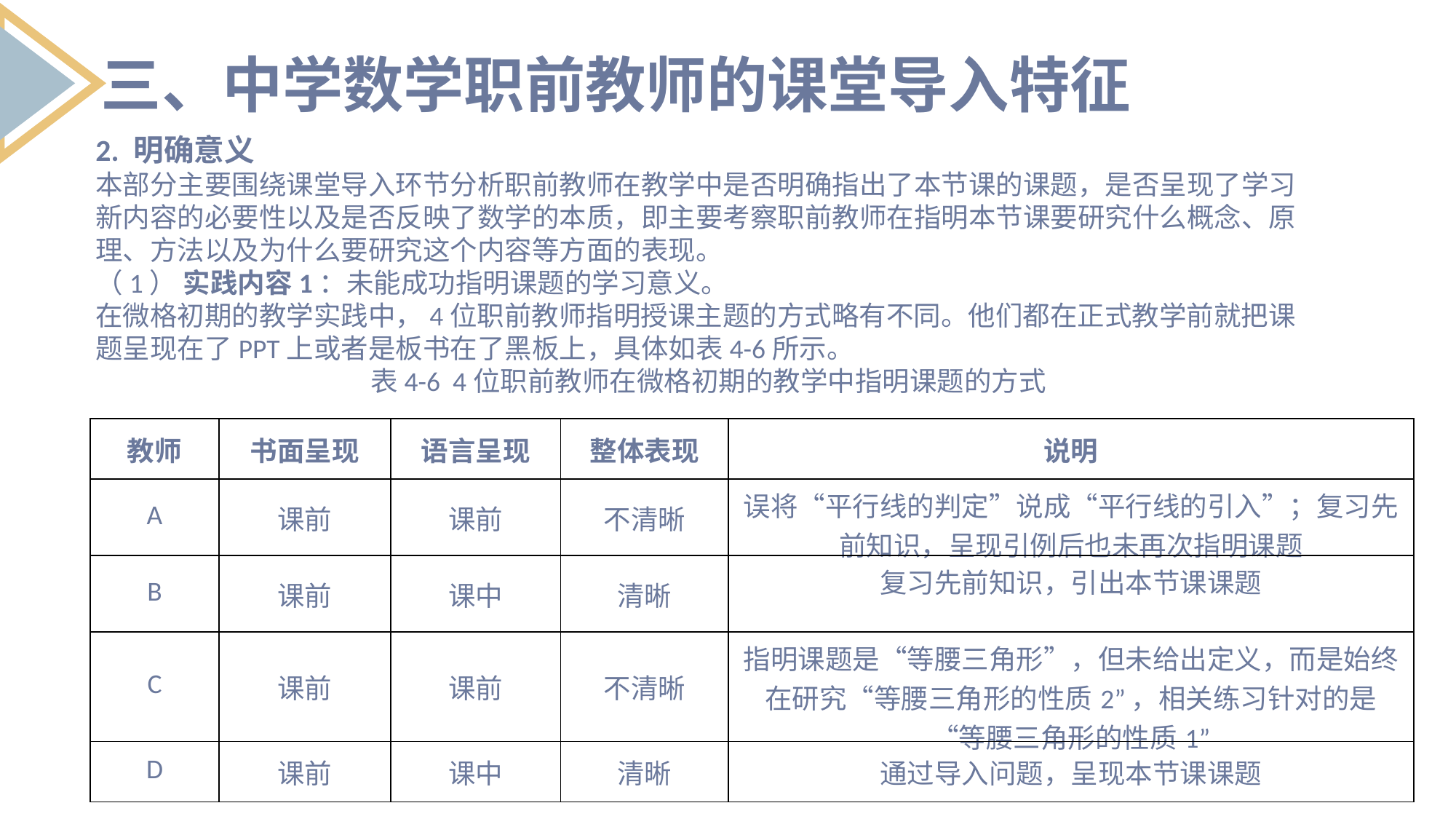

三、中学数学职前教师的课堂导入特征

2. 明确意义
本部分主要围绕课堂导入环节分析职前教师在教学中是否明确指出了本节课的课题，是否呈现了学习新内容的必要性以及是否反映了数学的本质，即主要考察职前教师在指明本节课要研究什么概念、原理、方法以及为什么要研究这个内容等方面的表现。
（1） 实践内容1：未能成功指明课题的学习意义。
在微格初期的教学实践中，4位职前教师指明授课主题的方式略有不同。他们都在正式教学前就把课题呈现在了PPT上或者是板书在了黑板上，具体如表4-6所示。
表4-6  4位职前教师在微格初期的教学中指明课题的方式

| 教师 | 书面呈现 | 语言呈现 | 整体表现 | 说明 |
| --- | --- | --- | --- | --- |
| A | 课前 | 课前 | 不清晰 | 误将“平行线的判定”说成“平行线的引入”；复习先前知识，呈现引例后也未再次指明课题 |
| B | 课前 | 课中 | 清晰 | 复习先前知识，引出本节课课题 |
| C | 课前 | 课前 | 不清晰 | 指明课题是“等腰三角形”，但未给出定义，而是始终在研究“等腰三角形的性质2”，相关练习针对的是“等腰三角形的性质1” |
| D | 课前 | 课中 | 清晰 | 通过导入问题，呈现本节课课题 |